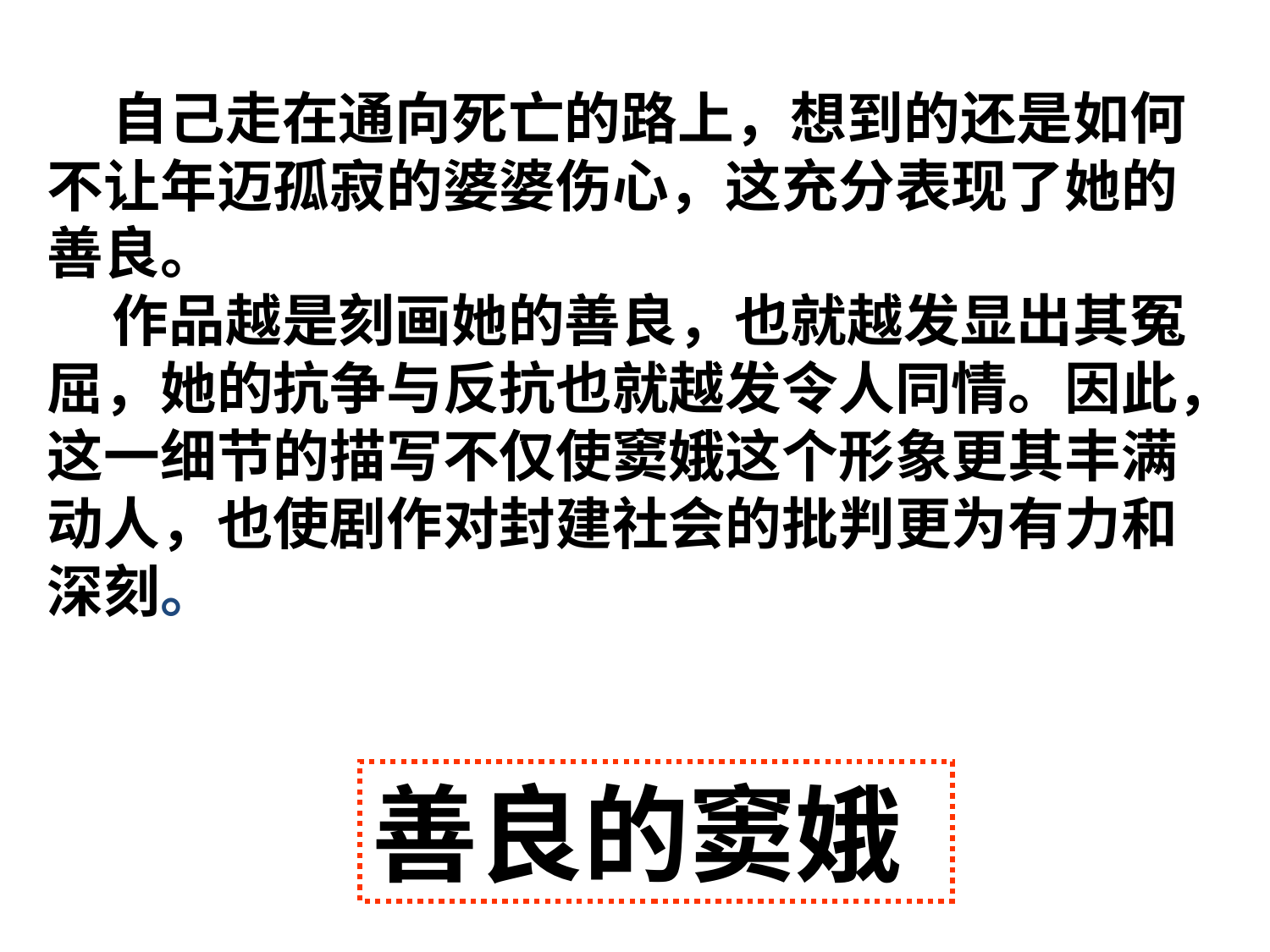

自己走在通向死亡的路上，想到的还是如何不让年迈孤寂的婆婆伤心，这充分表现了她的善良。
    作品越是刻画她的善良，也就越发显出其冤屈，她的抗争与反抗也就越发令人同情。因此，这一细节的描写不仅使窦娥这个形象更其丰满动人，也使剧作对封建社会的批判更为有力和深刻。
善良的窦娥